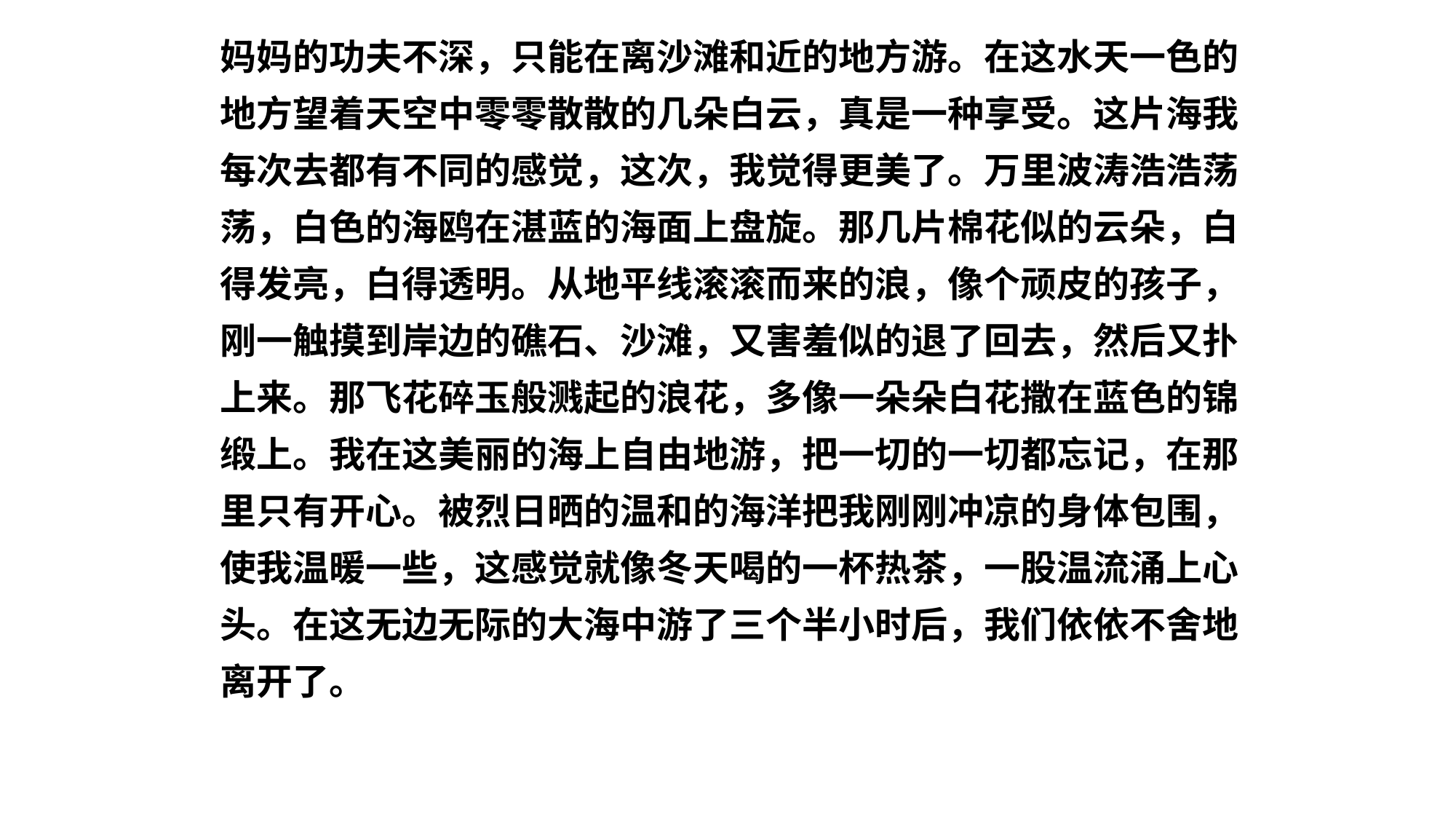

妈妈的功夫不深，只能在离沙滩和近的地方游。在这水天一色的地方望着天空中零零散散的几朵白云，真是一种享受。这片海我每次去都有不同的感觉，这次，我觉得更美了。万里波涛浩浩荡荡，白色的海鸥在湛蓝的海面上盘旋。那几片棉花似的云朵，白得发亮，白得透明。从地平线滚滚而来的浪，像个顽皮的孩子，刚一触摸到岸边的礁石、沙滩，又害羞似的退了回去，然后又扑上来。那飞花碎玉般溅起的浪花，多像一朵朵白花撒在蓝色的锦缎上。我在这美丽的海上自由地游，把一切的一切都忘记，在那里只有开心。被烈日晒的温和的海洋把我刚刚冲凉的身体包围，使我温暖一些，这感觉就像冬天喝的一杯热茶，一股温流涌上心头。在这无边无际的大海中游了三个半小时后，我们依依不舍地离开了。
活动示例